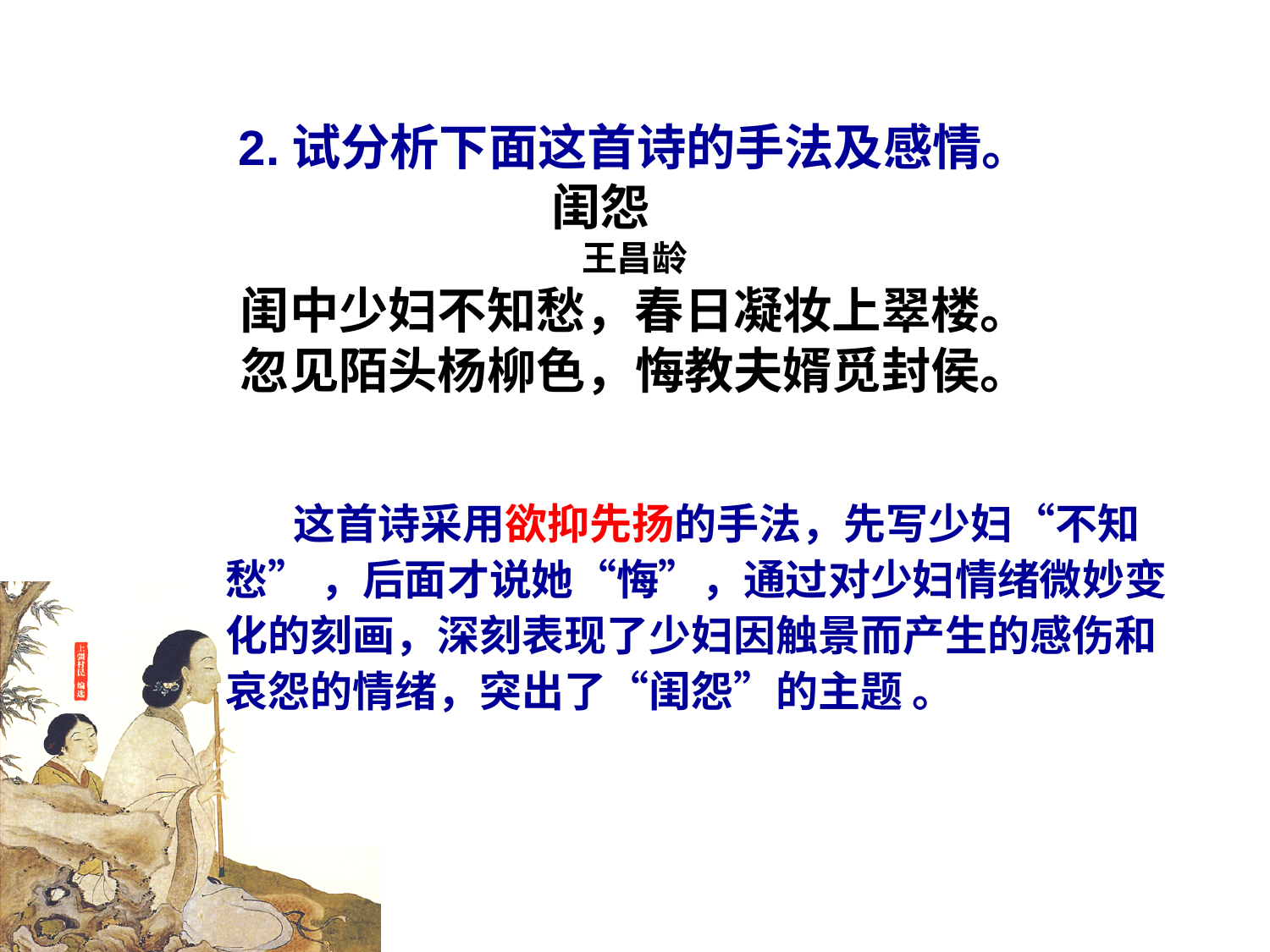

2.试分析下面这首诗的手法及感情。
闺怨
王昌龄
闺中少妇不知愁，春日凝妆上翠楼。
忽见陌头杨柳色，悔教夫婿觅封侯。
      这首诗采用欲抑先扬的手法，先写少妇“不知愁” ，后面才说她“悔”，通过对少妇情绪微妙变化的刻画，深刻表现了少妇因触景而产生的感伤和哀怨的情绪，突出了“闺怨”的主题 。